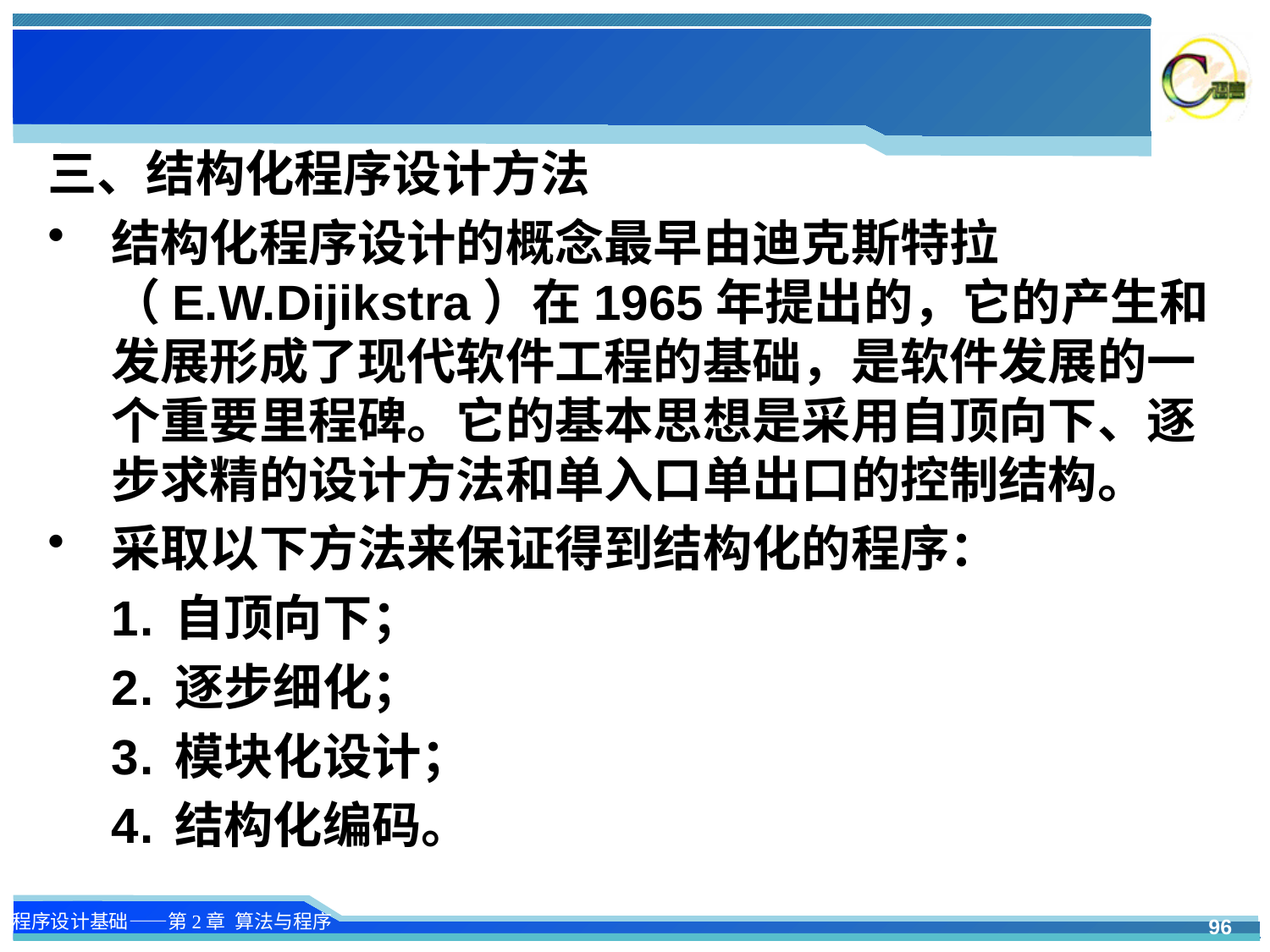

三、结构化程序设计方法
结构化程序设计的概念最早由迪克斯特拉（E.W.Dijikstra）在1965年提出的，它的产生和发展形成了现代软件工程的基础，是软件发展的一个重要里程碑。它的基本思想是采用自顶向下、逐步求精的设计方法和单入口单出口的控制结构。
采取以下方法来保证得到结构化的程序：
自顶向下；
逐步细化；
模块化设计；
结构化编码。
96